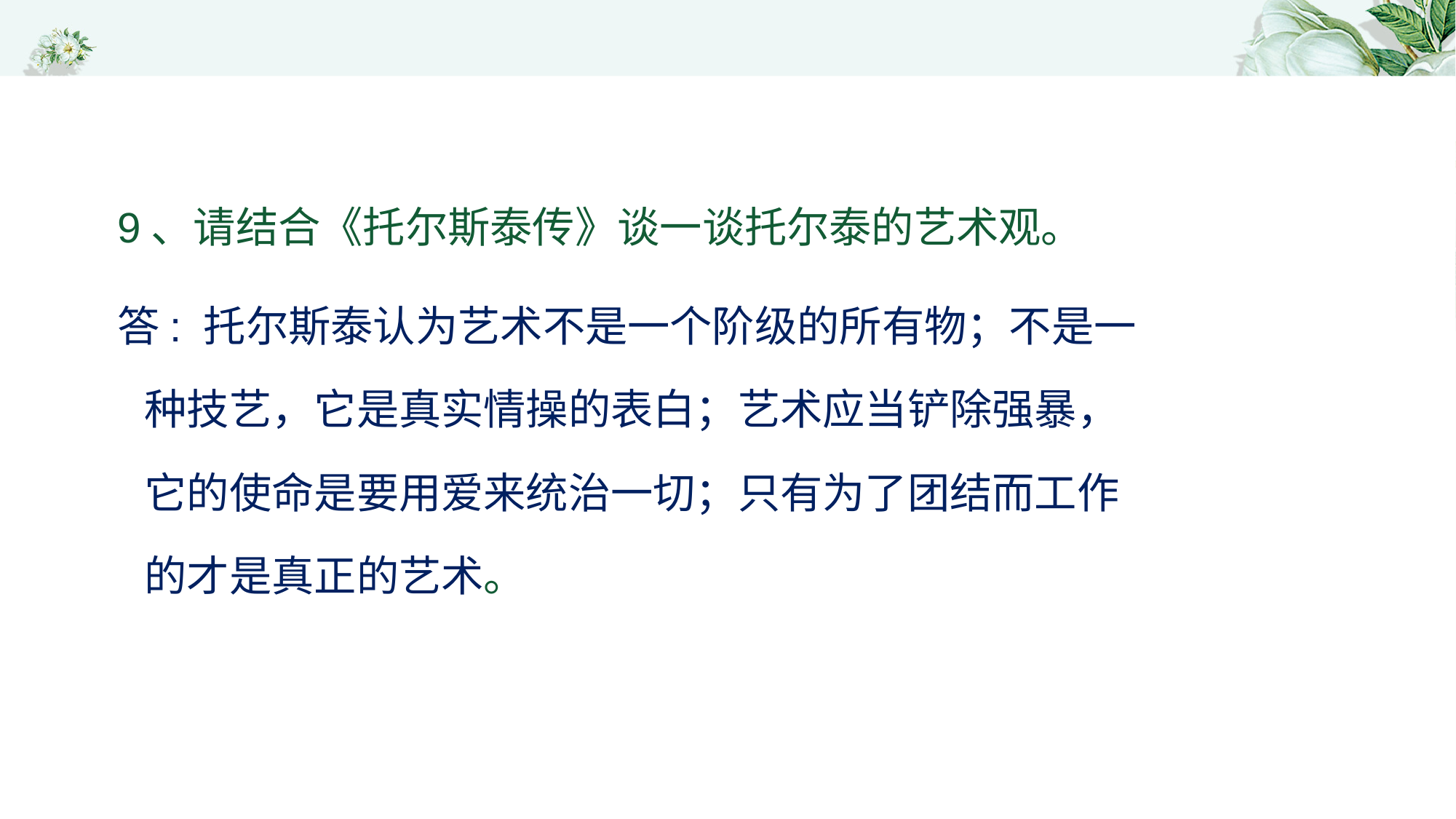

9、请结合《托尔斯泰传》谈一谈托尔泰的艺术观。
答: 托尔斯泰认为艺术不是一个阶级的所有物；不是一种技艺，它是真实情操的表白；艺术应当铲除强暴，它的使命是要用爱来统治一切；只有为了团结而工作的才是真正的艺术。